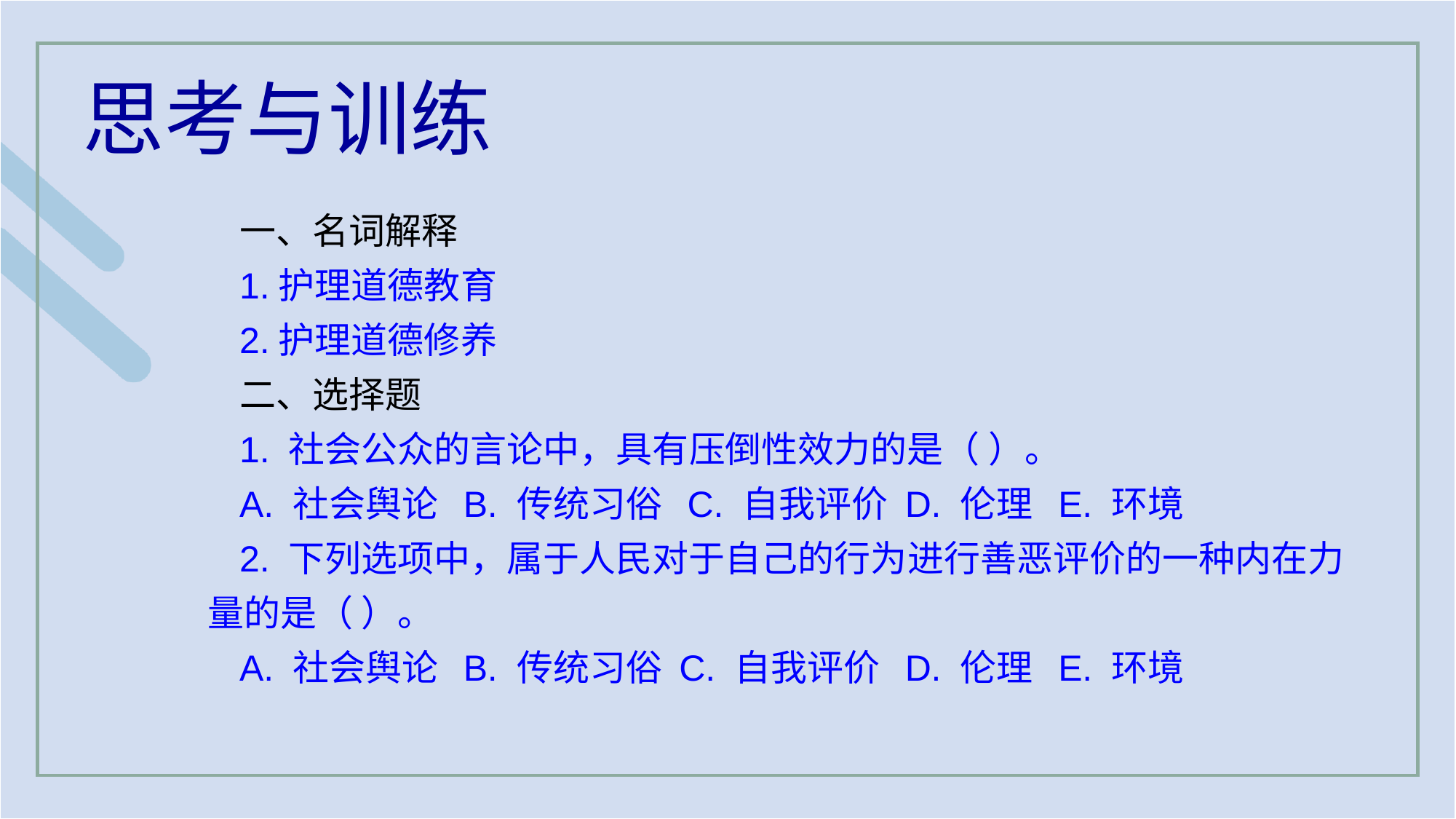

思考与训练
一、名词解释
1.护理道德教育
2.护理道德修养
二、选择题
1. 社会公众的言论中，具有压倒性效力的是（ ）。
A. 社会舆论  B. 传统习俗  C. 自我评价 D. 伦理  E. 环境
2. 下列选项中，属于人民对于自己的行为进行善恶评价的一种内在力量的是（ ）。
A. 社会舆论  B. 传统习俗 C. 自我评价  D. 伦理  E. 环境